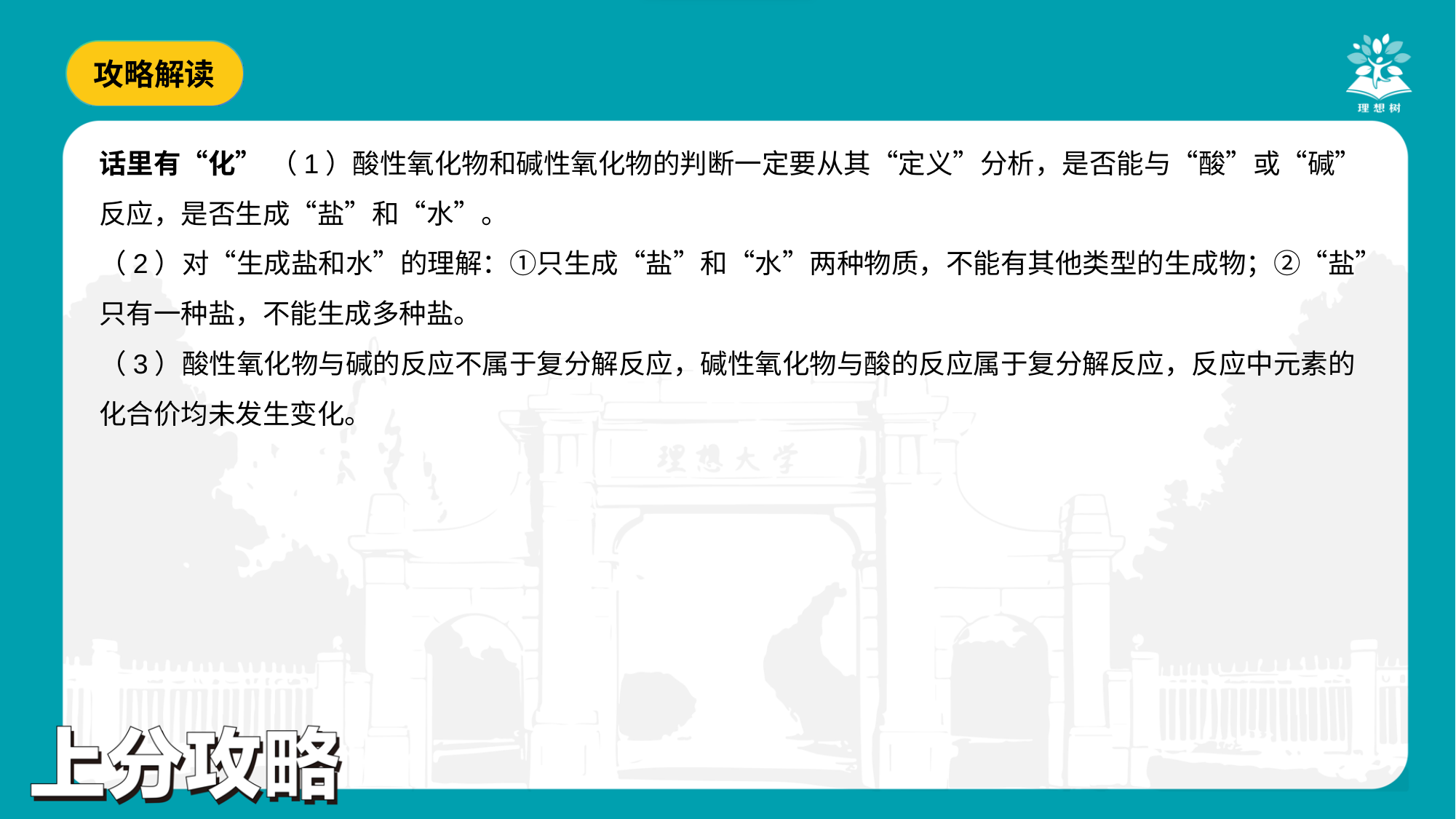

话里有“化” （1）酸性氧化物和碱性氧化物的判断一定要从其“定义”分析，是否能与“酸”或“碱”
反应，是否生成“盐”和“水”。
（2）对“生成盐和水”的理解：①只生成“盐”和“水”两种物质，不能有其他类型的生成物；②“盐”
只有一种盐，不能生成多种盐。
（3）酸性氧化物与碱的反应不属于复分解反应，碱性氧化物与酸的反应属于复分解反应，反应中元素的
化合价均未发生变化。